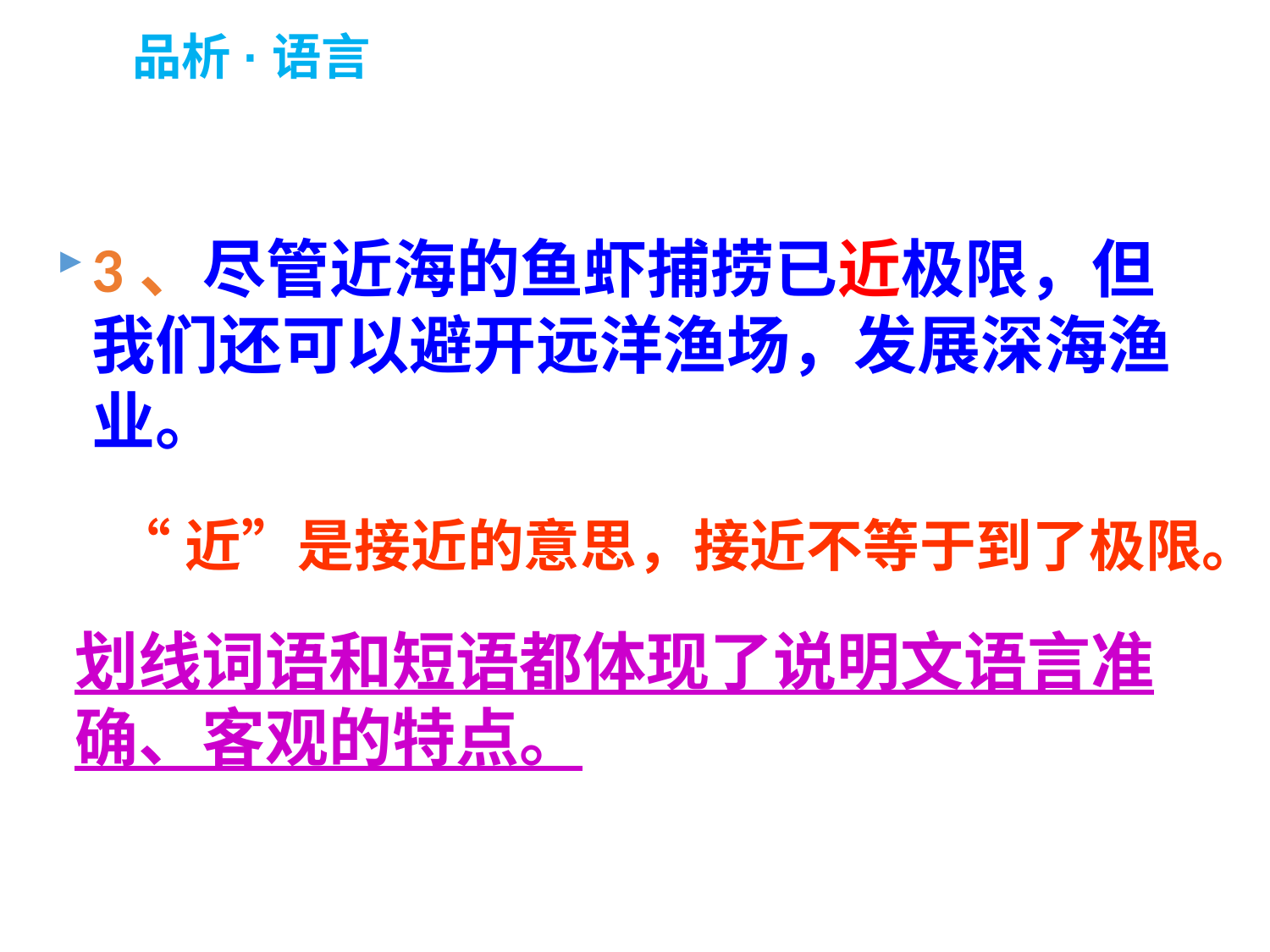

品析·语言
3、尽管近海的鱼虾捕捞已近极限，但我们还可以避开远洋渔场，发展深海渔业。
“近”是接近的意思，接近不等于到了极限。

划线词语和短语都体现了说明文语言准确、客观的特点。